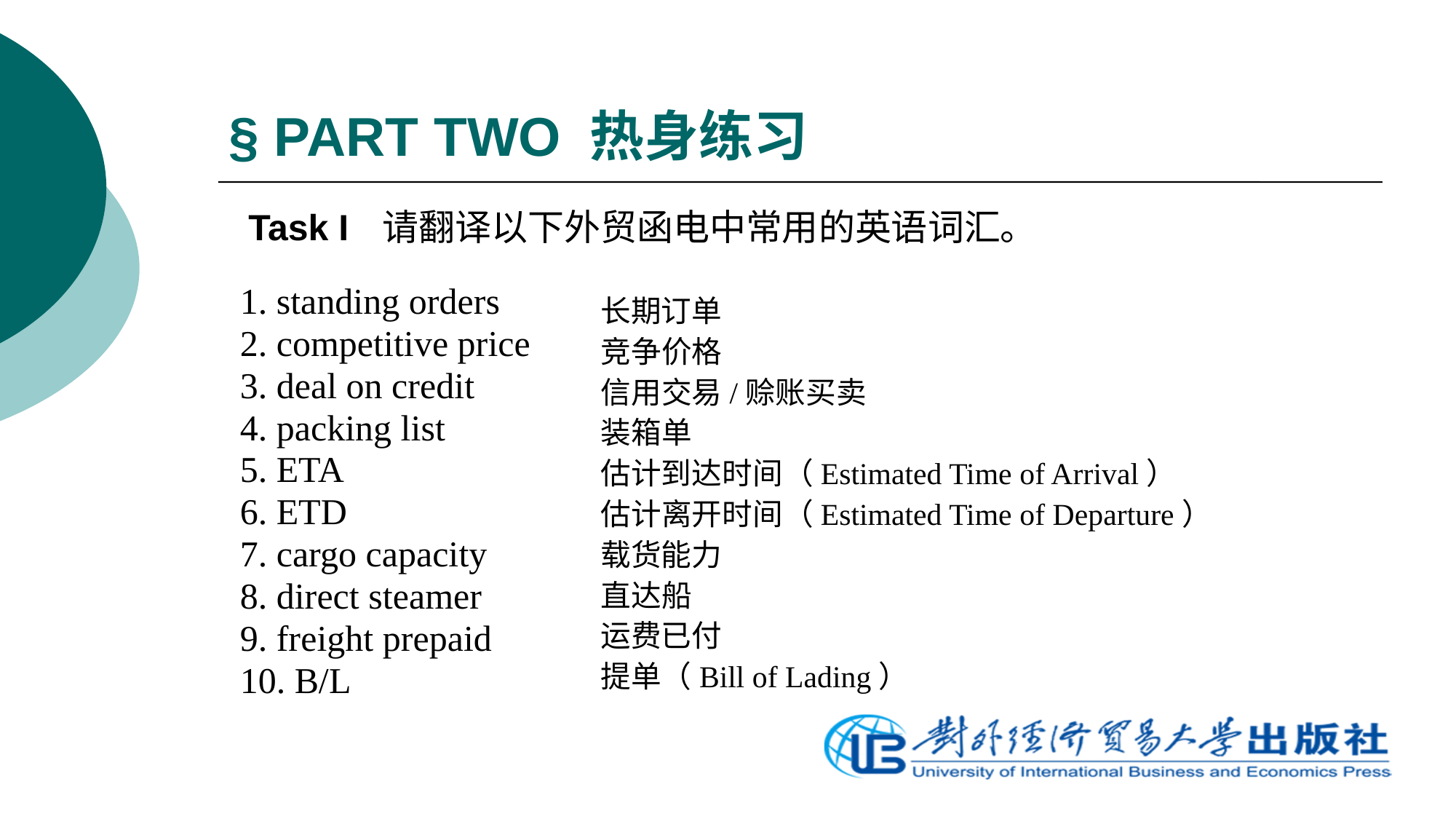

# § PART TWO 热身练习
Task I  请翻译以下外贸函电中常用的英语词汇。
1. standing orders
2. competitive price
3. deal on credit
4. packing list
5. ETA
6. ETD
7. cargo capacity
8. direct steamer
9. freight prepaid
10. B/L
长期订单
竞争价格
信用交易/赊账买卖
装箱单
估计到达时间（Estimated Time of Arrival）
估计离开时间（Estimated Time of Departure）
载货能力
直达船
运费已付
提单（Bill of Lading）